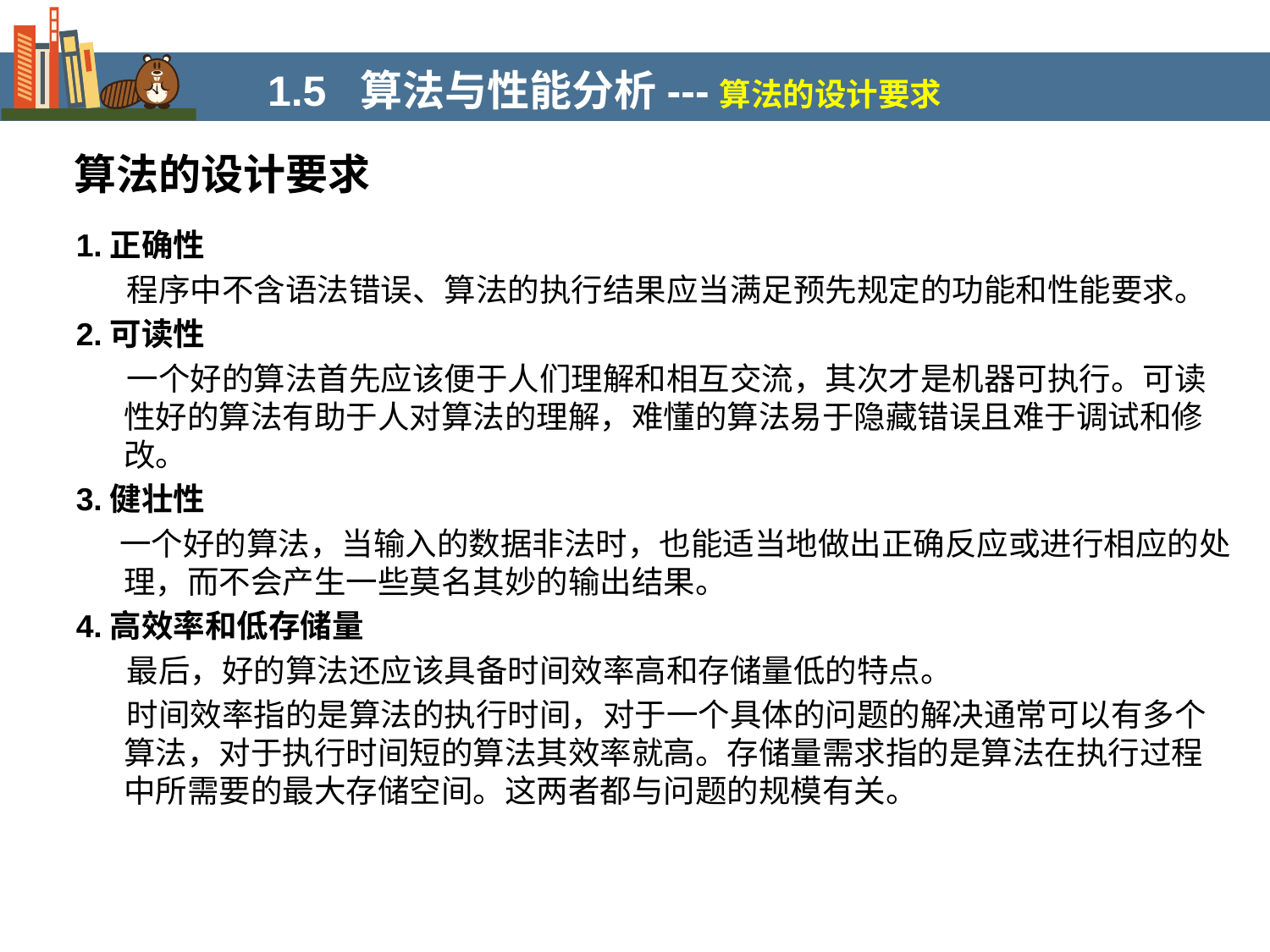

1.5  算法与性能分析---算法的设计要求
算法的设计要求
1.正确性
      程序中不含语法错误、算法的执行结果应当满足预先规定的功能和性能要求。
2.可读性
      一个好的算法首先应该便于人们理解和相互交流，其次才是机器可执行。可读性好的算法有助于人对算法的理解，难懂的算法易于隐藏错误且难于调试和修改。
3.健壮性
     一个好的算法，当输入的数据非法时，也能适当地做出正确反应或进行相应的处理，而不会产生一些莫名其妙的输出结果。
4.高效率和低存储量
      最后，好的算法还应该具备时间效率高和存储量低的特点。
      时间效率指的是算法的执行时间，对于一个具体的问题的解决通常可以有多个算法，对于执行时间短的算法其效率就高。存储量需求指的是算法在执行过程中所需要的最大存储空间。这两者都与问题的规模有关。